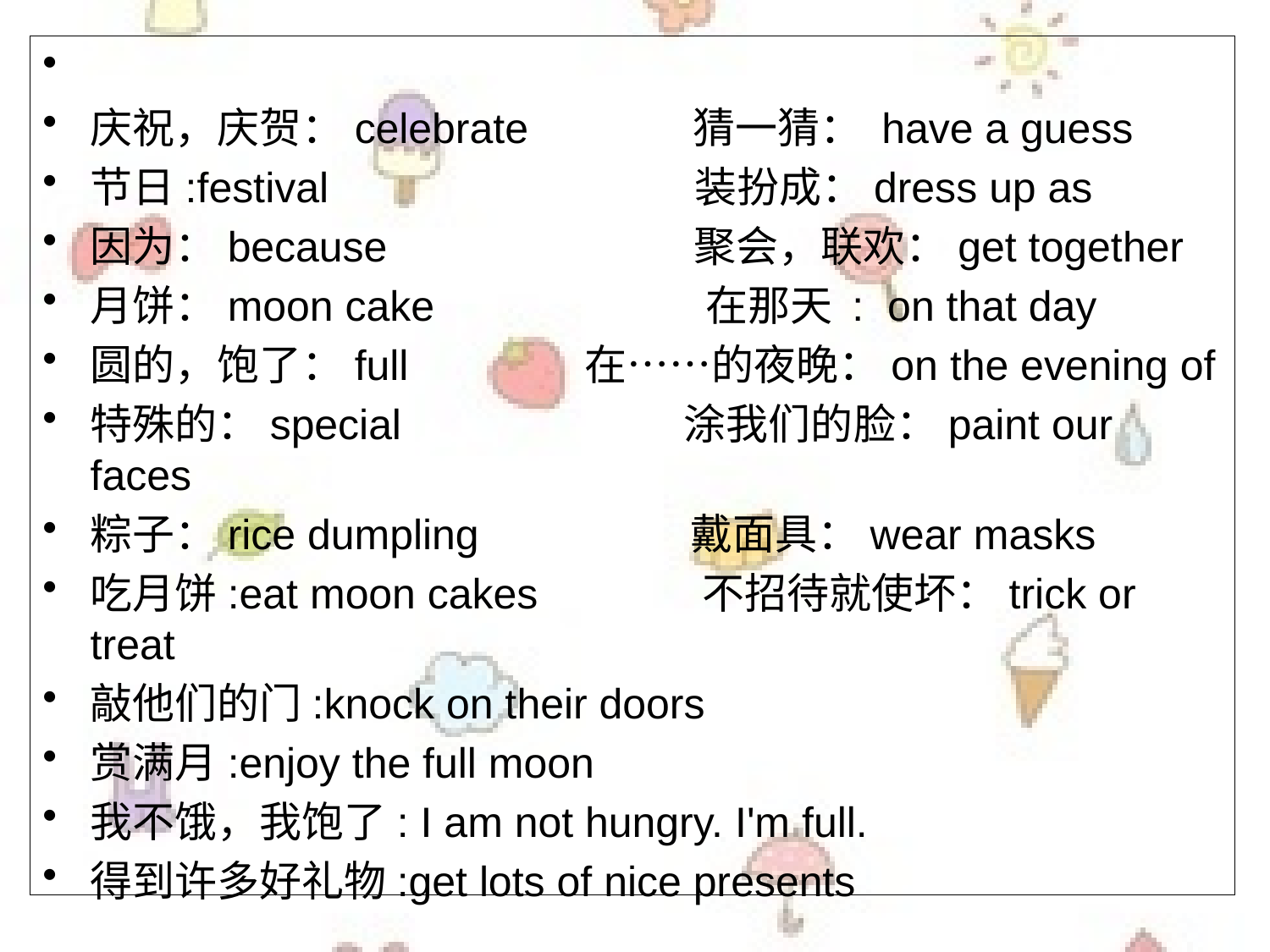

庆祝，庆贺：celebrate             猜一猜： have a guess
节日:festival                              装扮成：dress up as
因为：because                         聚会，联欢：get together
月饼：moon cake                      在那天 :  on that day
圆的，饱了：full              在……的夜晚：on the evening of
特殊的：special                       涂我们的脸：paint our faces
粽子：rice dumpling                 戴面具：wear masks
吃月饼:eat moon cakes             不招待就使坏：trick or treat
敲他们的门:knock on their doors
赏满月:enjoy the full moon
我不饿，我饱了: I am not hungry. I'm full.
得到许多好礼物:get lots of nice presents